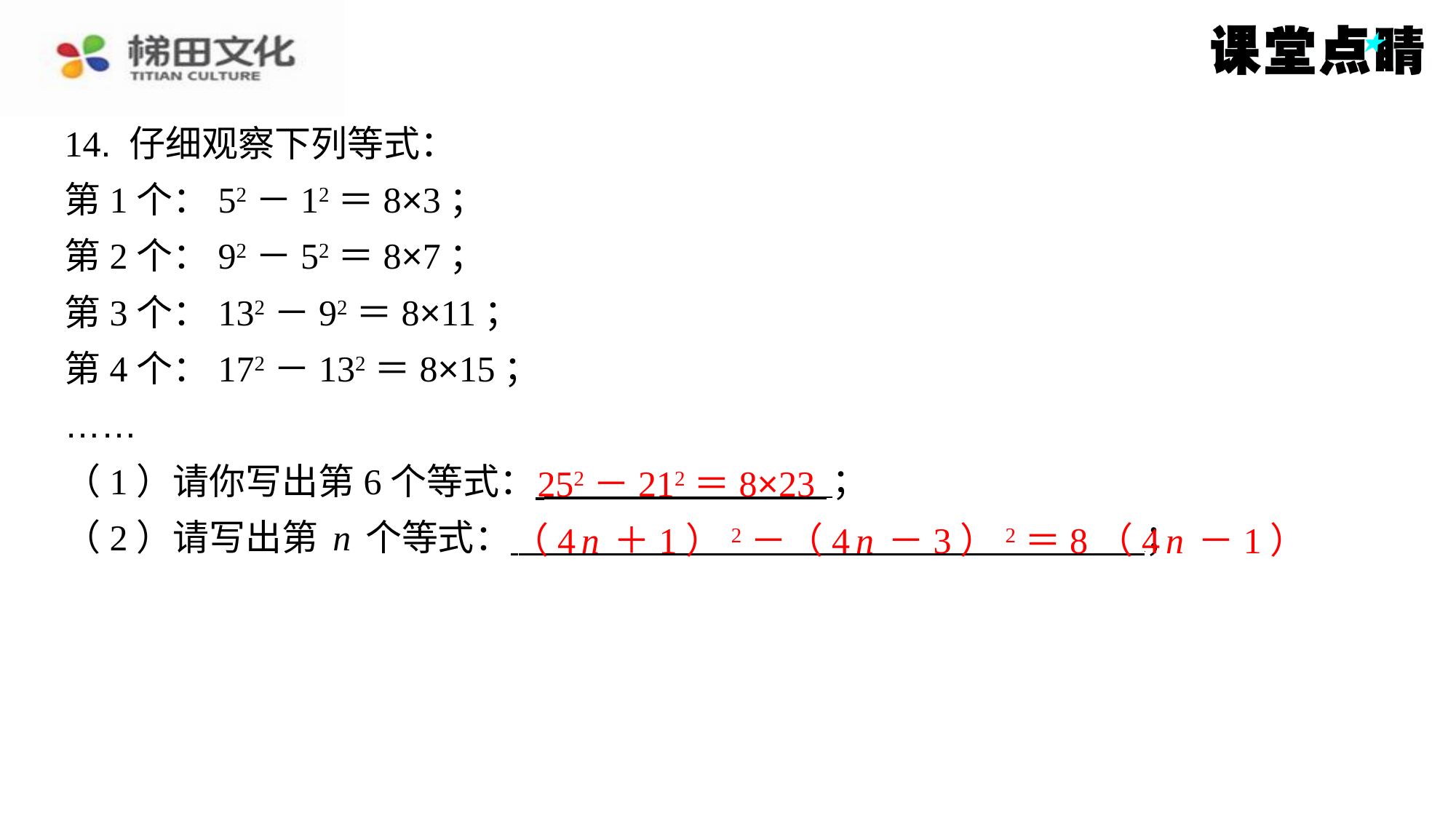

14. 仔细观察下列等式：
第1个：52－12＝8×3；
第2个：92－52＝8×7；
第3个：132－92＝8×11；
第4个：172－132＝8×15；
……
（1）请你写出第6个等式：                                            ⁠；
（2）请写出第n个等式：                                                                                               ⁠；
252－212＝8×23
（4n＋1）2－（4n－3）2＝8（4n－1）